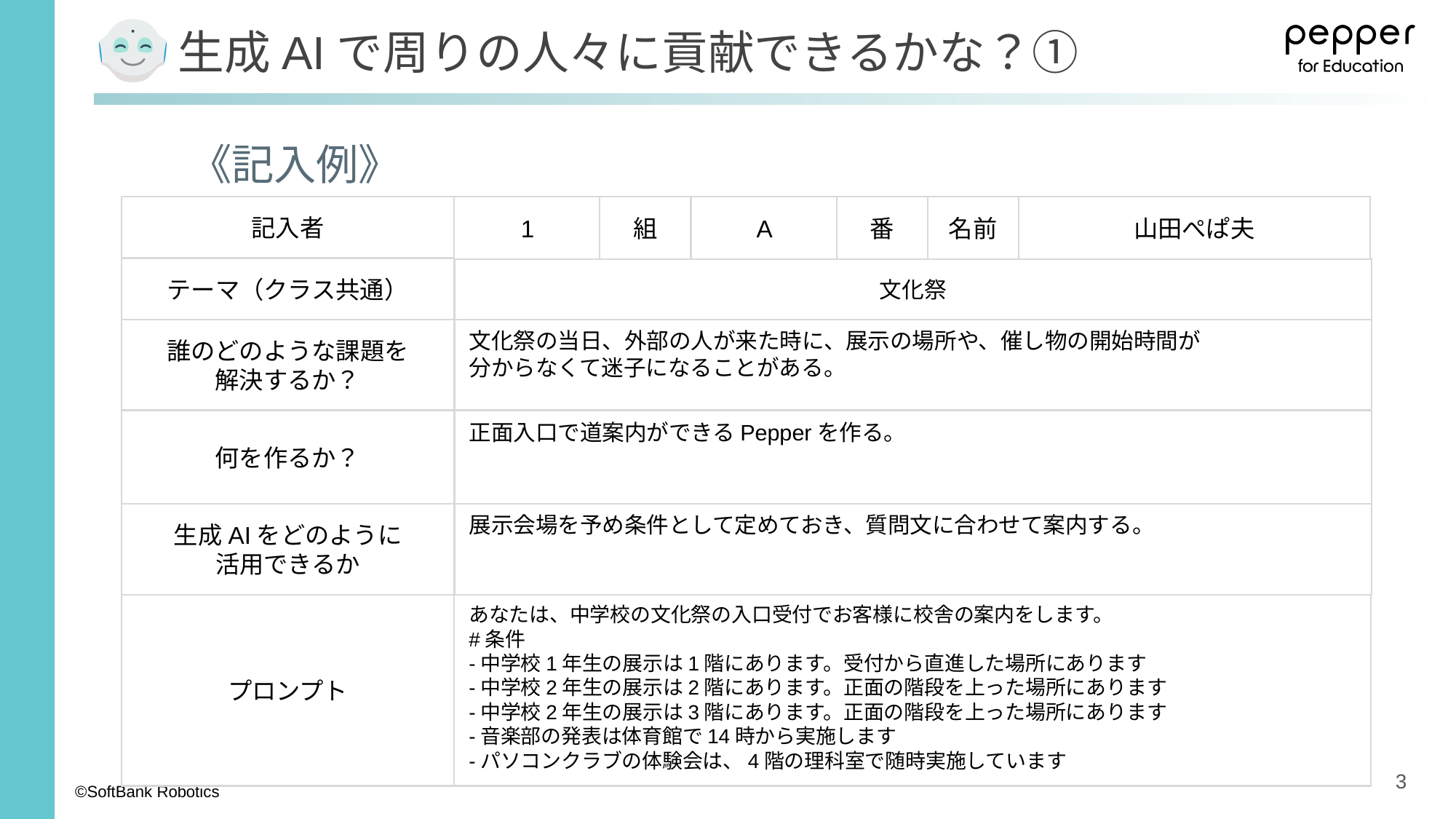

# 生成AIで周りの人々に貢献できるかな？①
《記入例》
記入者
1
組
A
番
名前
山田ぺぱ夫
テーマ（クラス共通）
文化祭

誰のどのような課題を
解決するか？
文化祭の当日、外部の人が来た時に、展示の場所や、催し物の開始時間が
分からなくて迷子になることがある。

何を作るか？
正面入口で道案内ができるPepperを作る。
生成AIをどのように
活用できるか
展示会場を予め条件として定めておき、質問文に合わせて案内する。
プロンプト
あなたは、中学校の文化祭の入口受付でお客様に校舎の案内をします。
#条件
-中学校1年生の展示は1階にあります。受付から直進した場所にあります
-中学校2年生の展示は2階にあります。正面の階段を上った場所にあります
-中学校2年生の展示は3階にあります。正面の階段を上った場所にあります
-音楽部の発表は体育館で14時から実施します
-パソコンクラブの体験会は、4階の理科室で随時実施しています
3